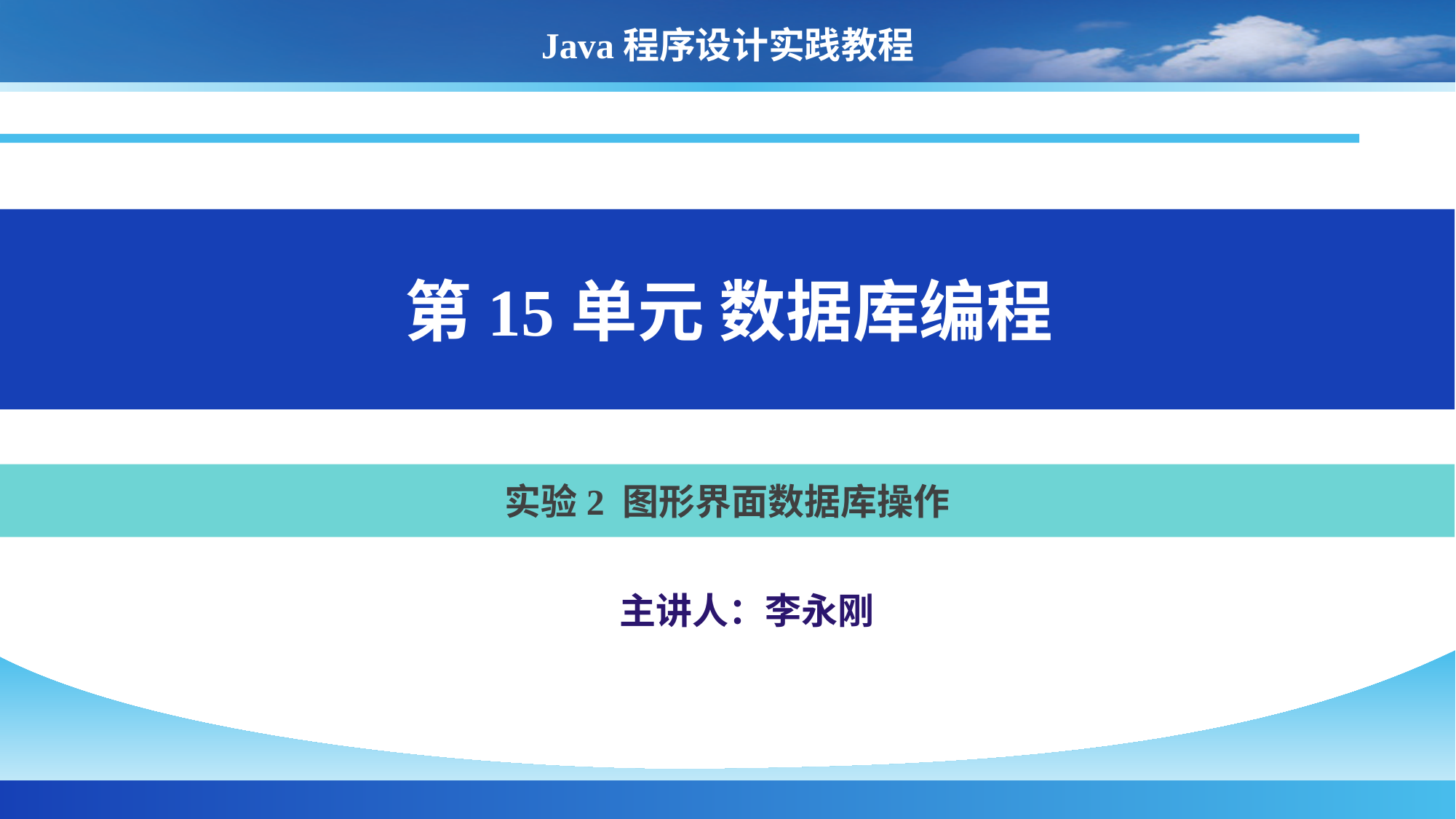

Java程序设计实践教程

第15单元 数据库编程
实验2 图形界面数据库操作
主讲人：李永刚